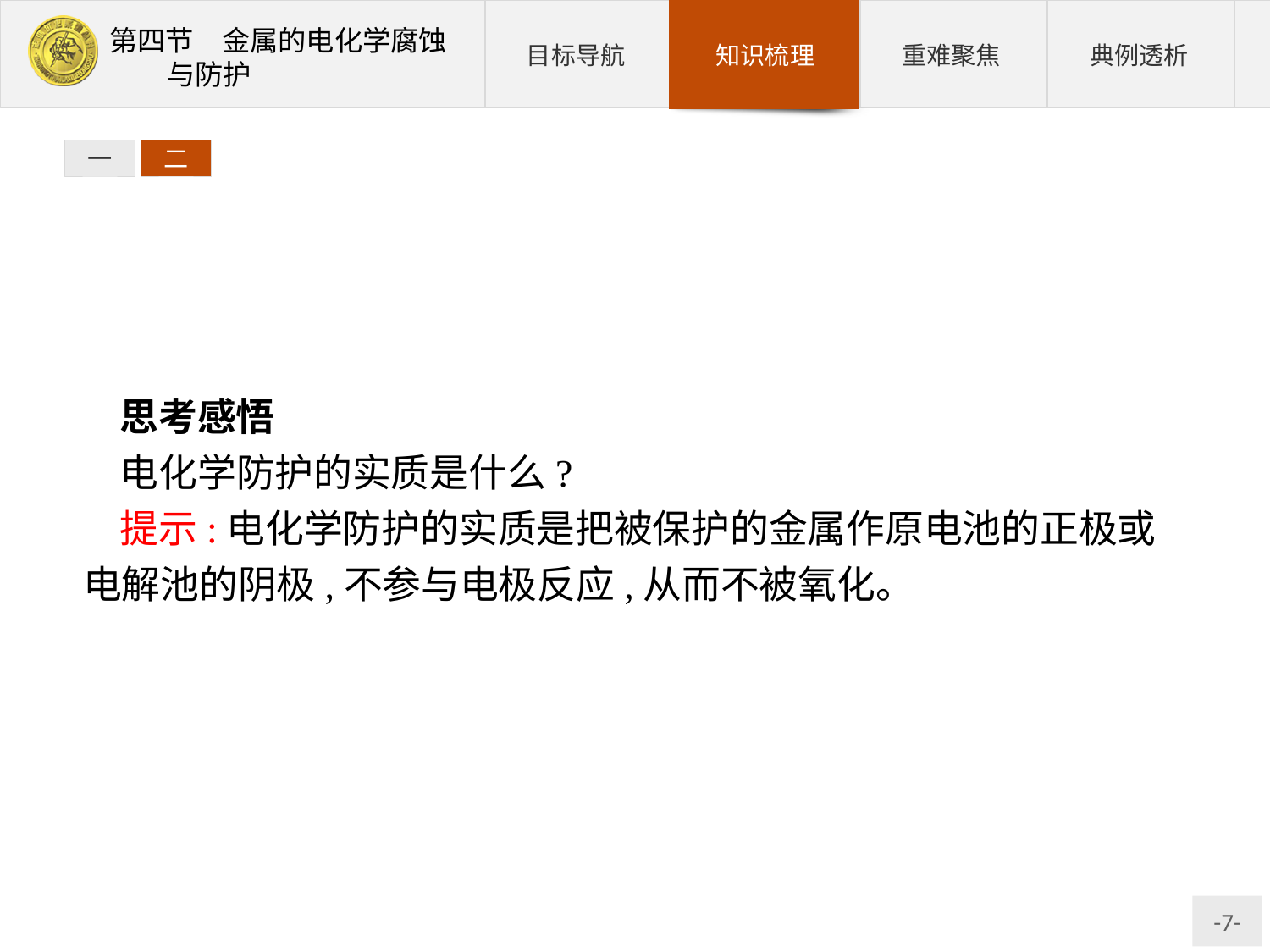

一
二
思考感悟
电化学防护的实质是什么?
提示:电化学防护的实质是把被保护的金属作原电池的正极或电解池的阴极,不参与电极反应,从而不被氧化。